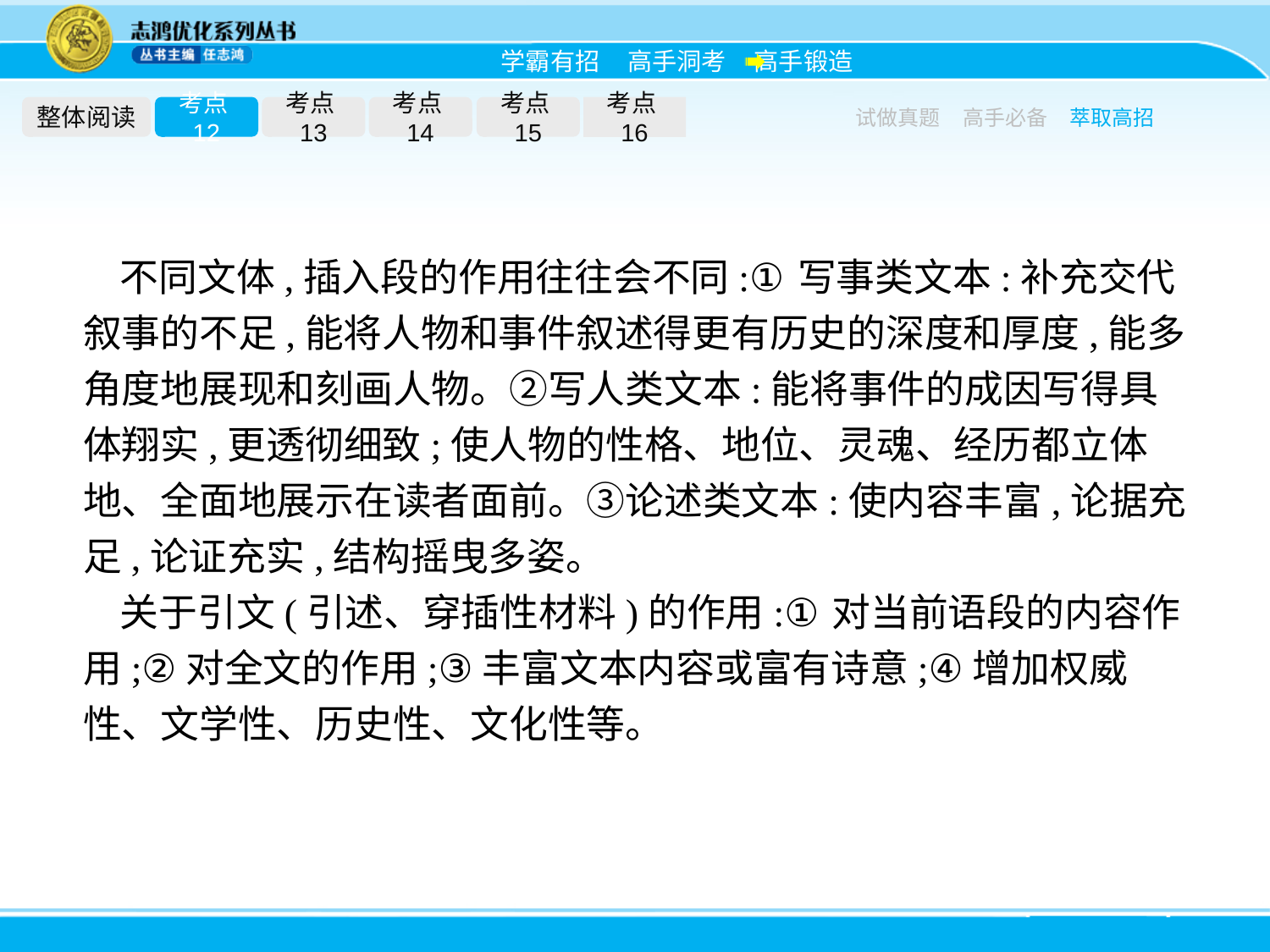

整体阅读
考点12
考点13
考点14
考点15
考点16
试做真题
高手必备
萃取高招
不同文体,插入段的作用往往会不同:①写事类文本:补充交代叙事的不足,能将人物和事件叙述得更有历史的深度和厚度,能多角度地展现和刻画人物。②写人类文本:能将事件的成因写得具体翔实,更透彻细致;使人物的性格、地位、灵魂、经历都立体地、全面地展示在读者面前。③论述类文本:使内容丰富,论据充足,论证充实,结构摇曳多姿。
关于引文(引述、穿插性材料)的作用:①对当前语段的内容作用;②对全文的作用;③丰富文本内容或富有诗意;④增加权威性、文学性、历史性、文化性等。